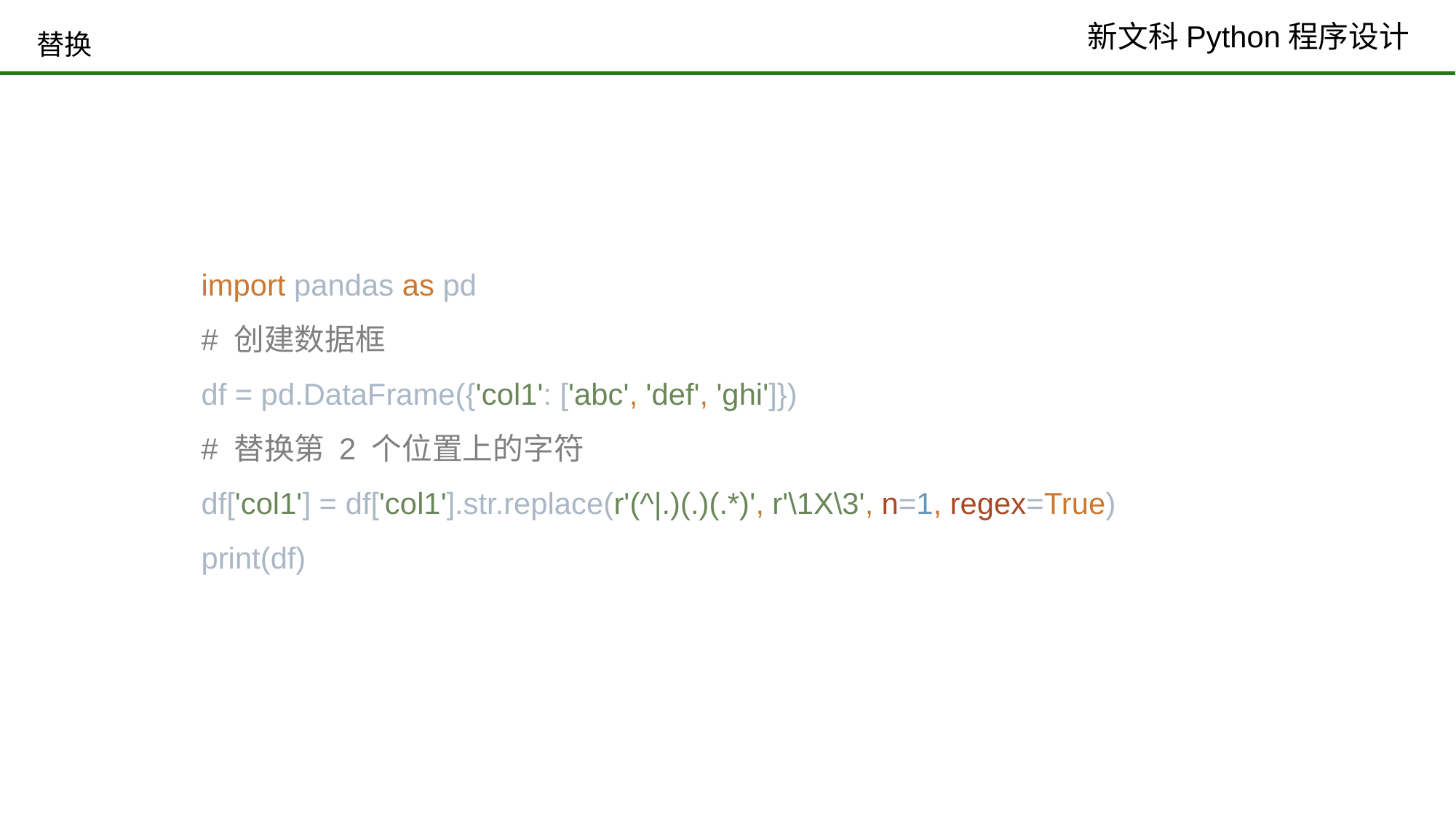

# 替换
import pandas as pd
# 创建数据框
df = pd.DataFrame({'col1': ['abc', 'def', 'ghi']})
# 替换第 2 个位置上的字符
df['col1'] = df['col1'].str.replace(r'(^|.)(.)(.*)', r'\1X\3', n=1, regex=True)
print(df)